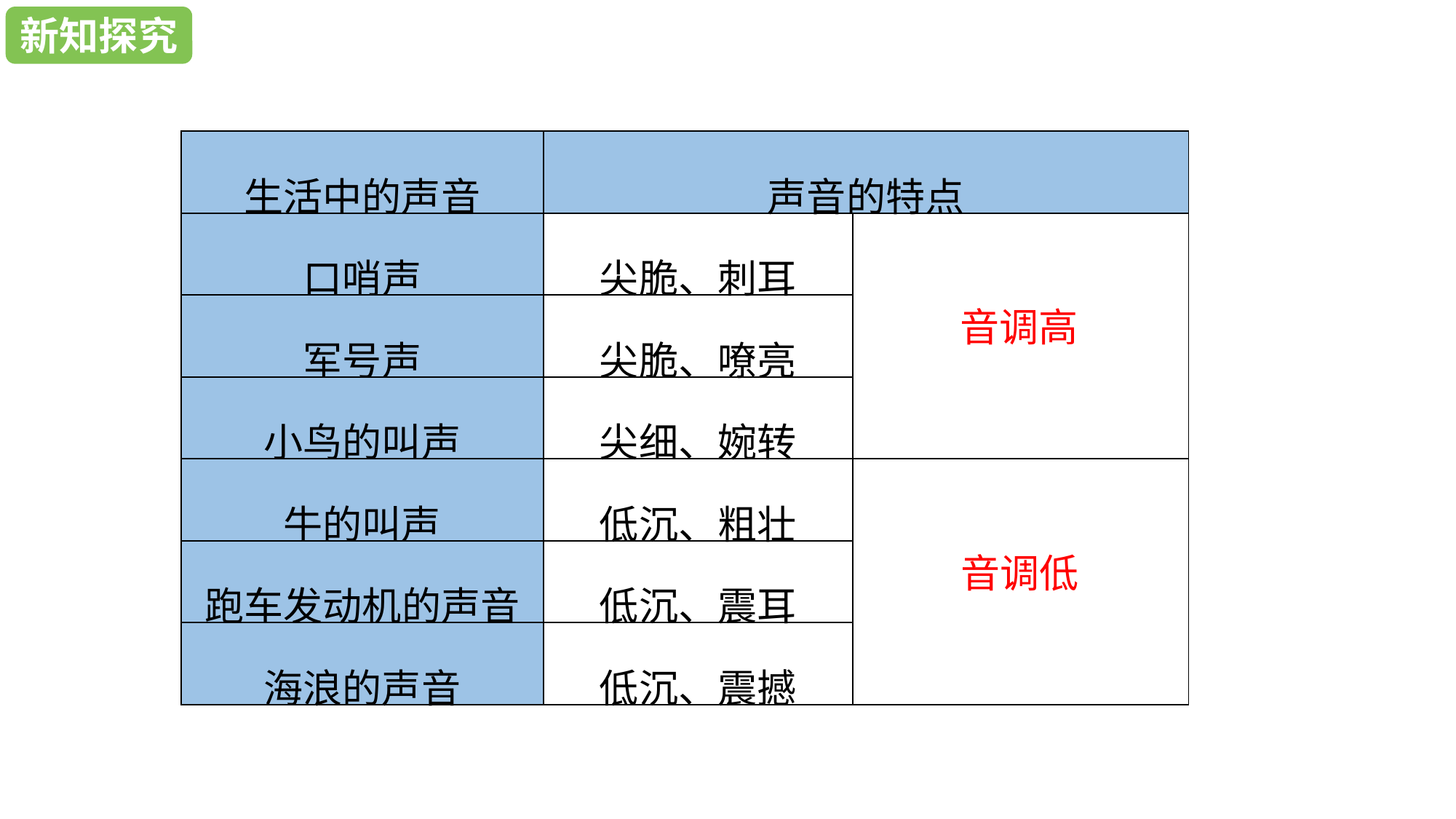

新知探究
新知探究
| 生活中的声音 | 声音的特点 |  |
| --- | --- | --- |
| 口哨声 | 尖脆、刺耳 |  |
| 军号声 | 尖脆、嘹亮 |  |
| 小鸟的叫声 | 尖细、婉转 |  |
| 牛的叫声 | 低沉、粗壮 |  |
| 跑车发动机的声音 | 低沉、震耳 |  |
| 海浪的声音 | 低沉、震撼 |  |
音调高
音调低